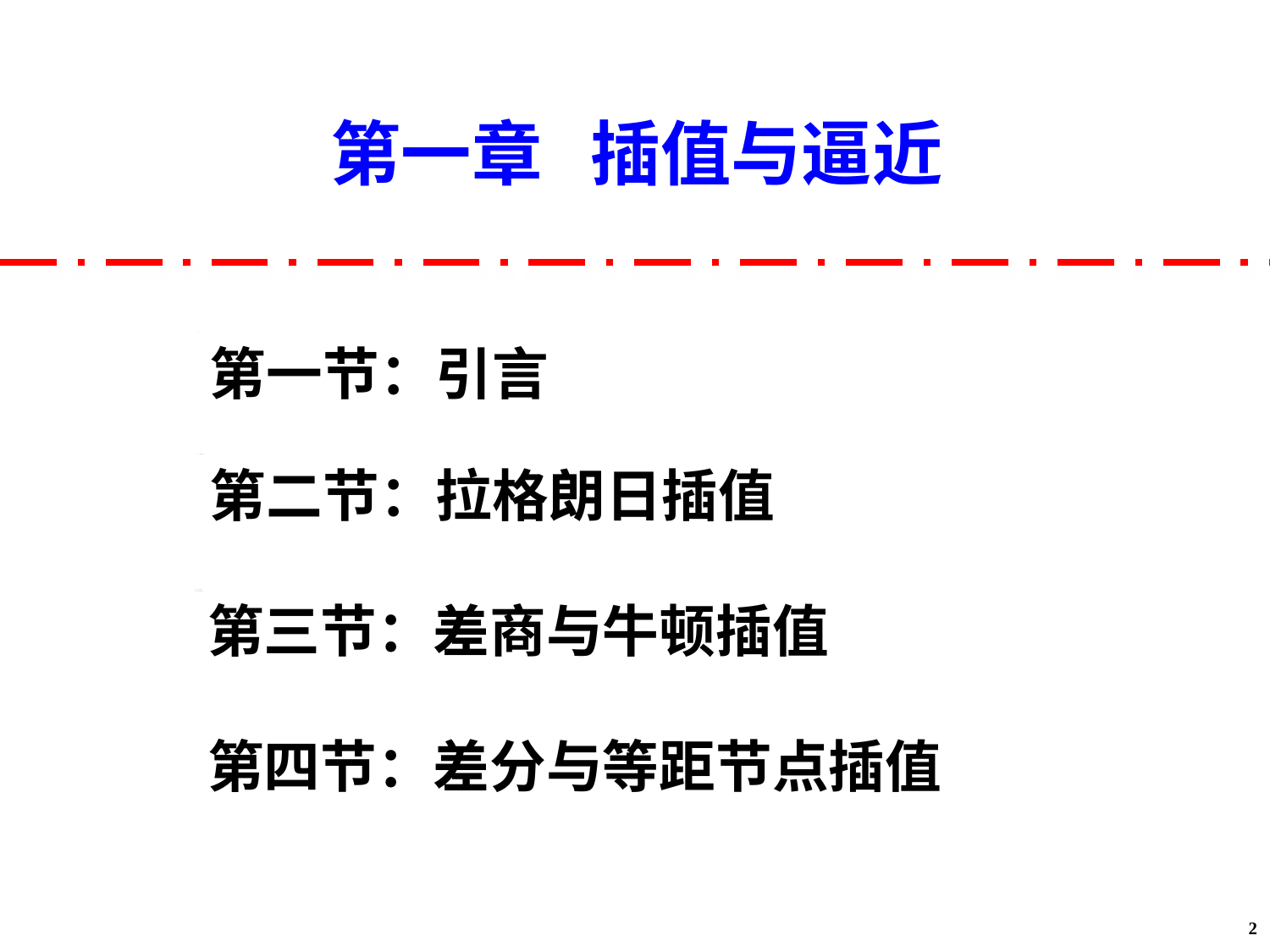

第一章   插值与逼近
第一节：引言
第二节：拉格朗日插值
第三节：差商与牛顿插值

第四节：差分与等距节点插值

2